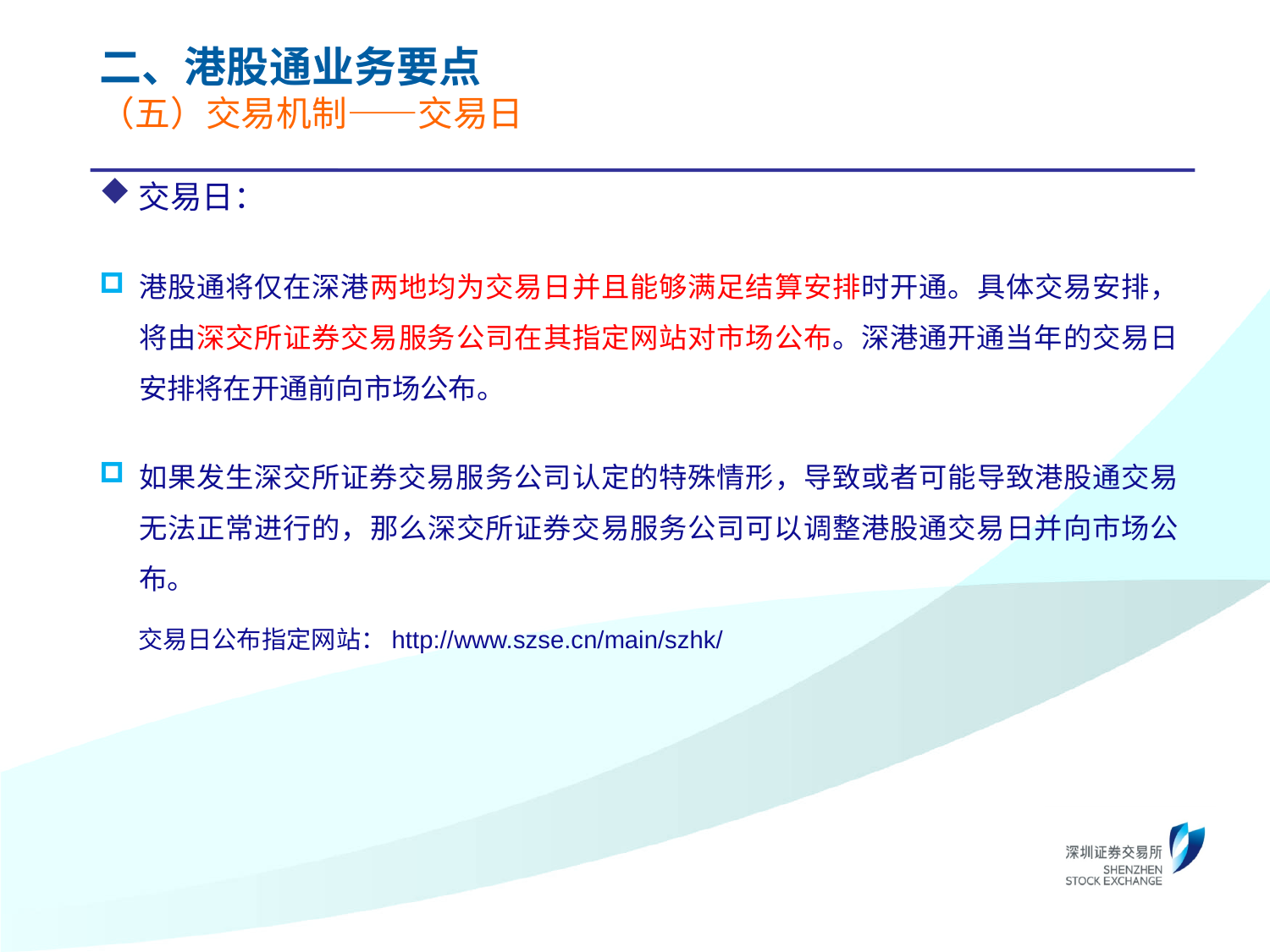

二、港股通业务要点
（五）交易机制——交易日

交易日：

港股通将仅在深港两地均为交易日并且能够满足结算安排时开通。具体交易安排，将由深交所证券交易服务公司在其指定网站对市场公布。深港通开通当年的交易日安排将在开通前向市场公布。

如果发生深交所证券交易服务公司认定的特殊情形，导致或者可能导致港股通交易无法正常进行的，那么深交所证券交易服务公司可以调整港股通交易日并向市场公布。

      交易日公布指定网站：http://www.szse.cn/main/szhk/